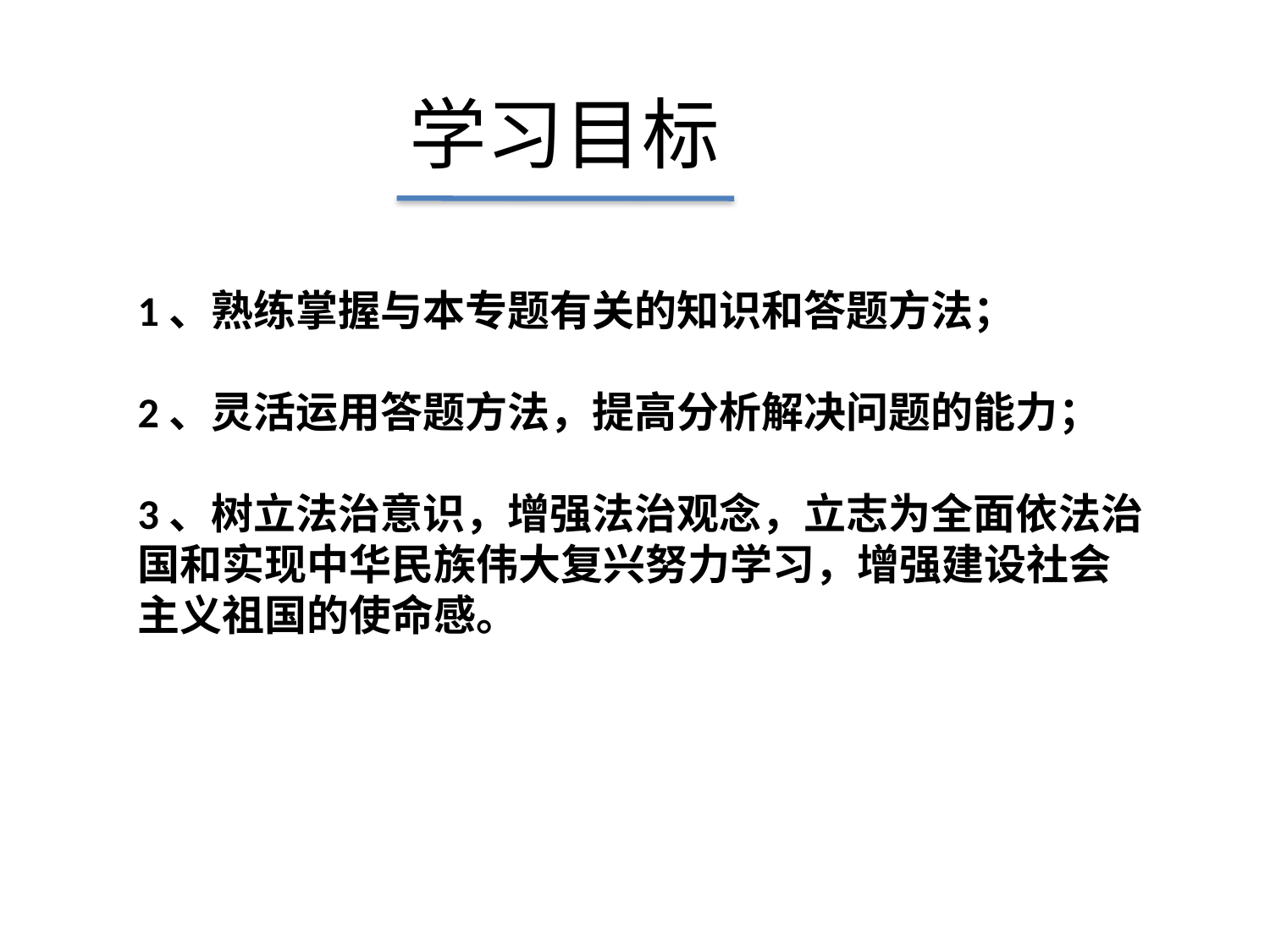

学习目标
1、熟练掌握与本专题有关的知识和答题方法；

2、灵活运用答题方法，提高分析解决问题的能力；
3、树立法治意识，增强法治观念，立志为全面依法治国和实现中华民族伟大复兴努力学习，增强建设社会主义祖国的使命感。